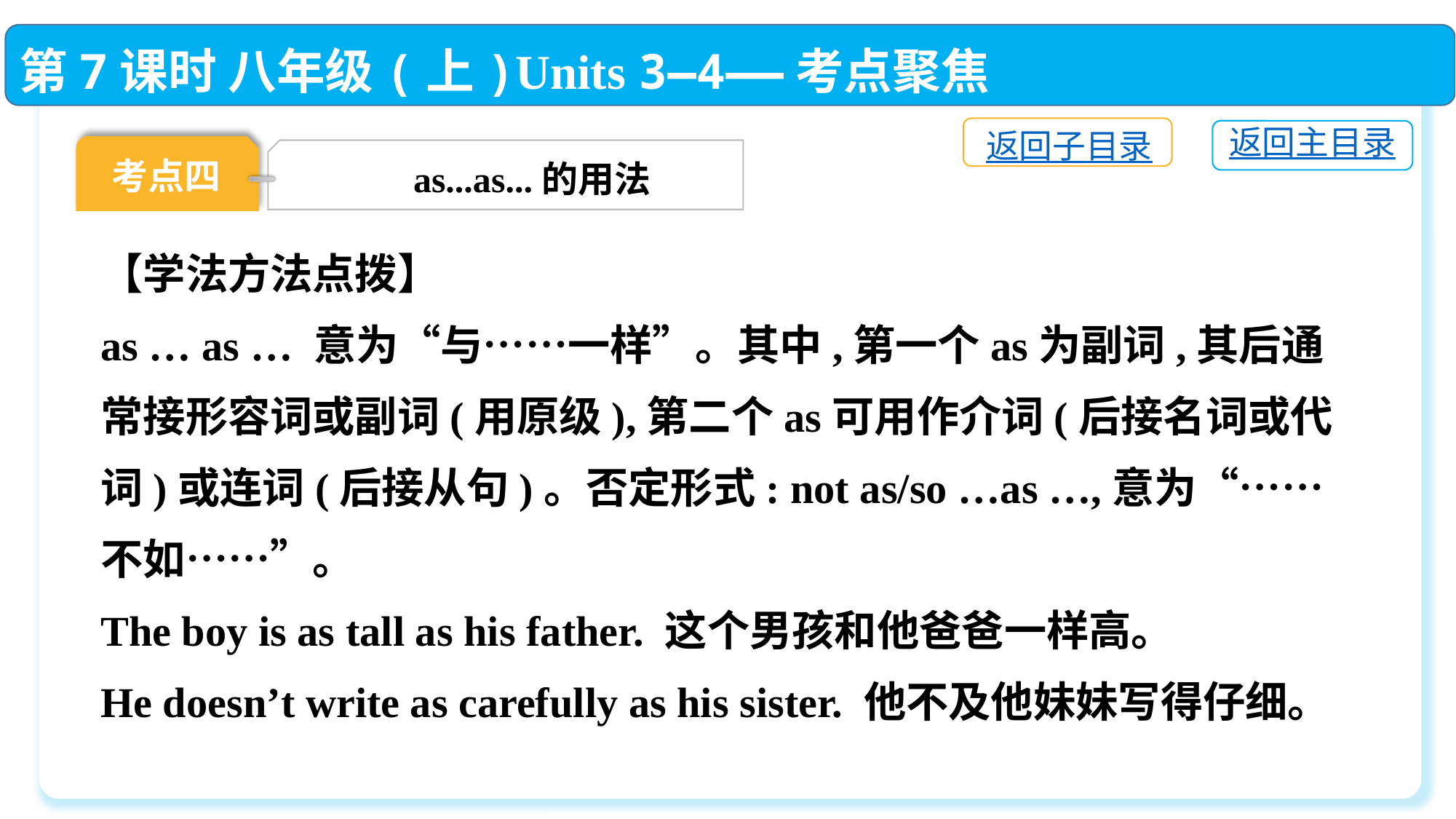

第7课时 八年级(上)Units 3—4——考点聚焦

返回子目录
返回主目录
考点四
as...as...的用法

【学法方法点拨】
as … as … 意为“与……一样”。其中,第一个as为副词,其后通常接形容词或副词(用原级),第二个as可用作介词(后接名词或代词)或连词(后接从句)。否定形式: not as/so …as …,意为“……不如……”。
The boy is as tall as his father. 这个男孩和他爸爸一样高。
He doesn’t write as carefully as his sister. 他不及他妹妹写得仔细。